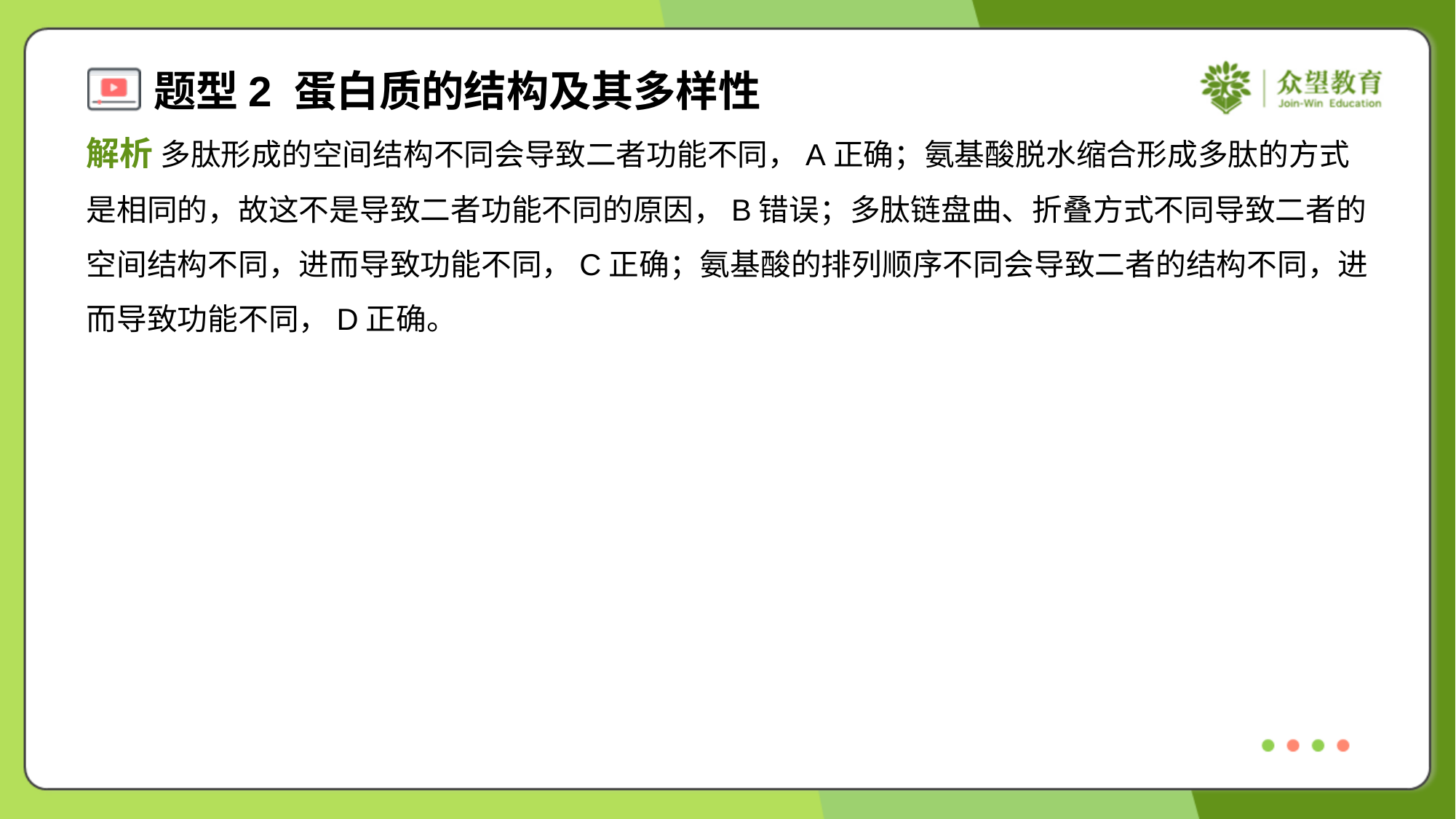

解析 多肽形成的空间结构不同会导致二者功能不同，A正确；氨基酸脱水缩合形成多肽的方式
是相同的，故这不是导致二者功能不同的原因，B错误；多肽链盘曲、折叠方式不同导致二者的
空间结构不同，进而导致功能不同，C正确；氨基酸的排列顺序不同会导致二者的结构不同，进
而导致功能不同，D正确。